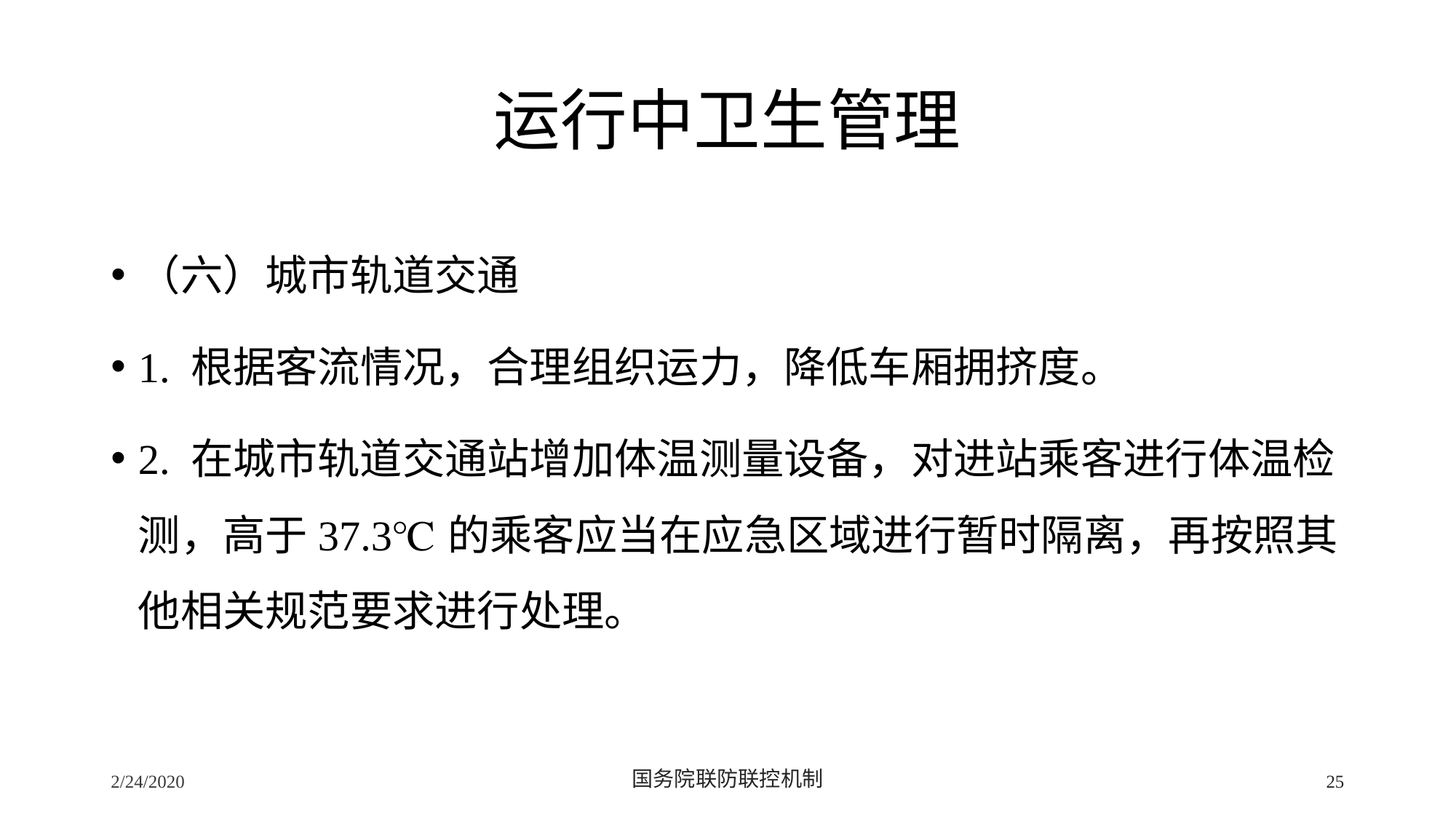

# 运行中卫生管理
（六）城市轨道交通
1. 根据客流情况，合理组织运力，降低车厢拥挤度。
2. 在城市轨道交通站增加体温测量设备，对进站乘客进行体温检测，高于37.3℃的乘客应当在应急区域进行暂时隔离，再按照其他相关规范要求进行处理。
2/24/2020
国务院联防联控机制
25